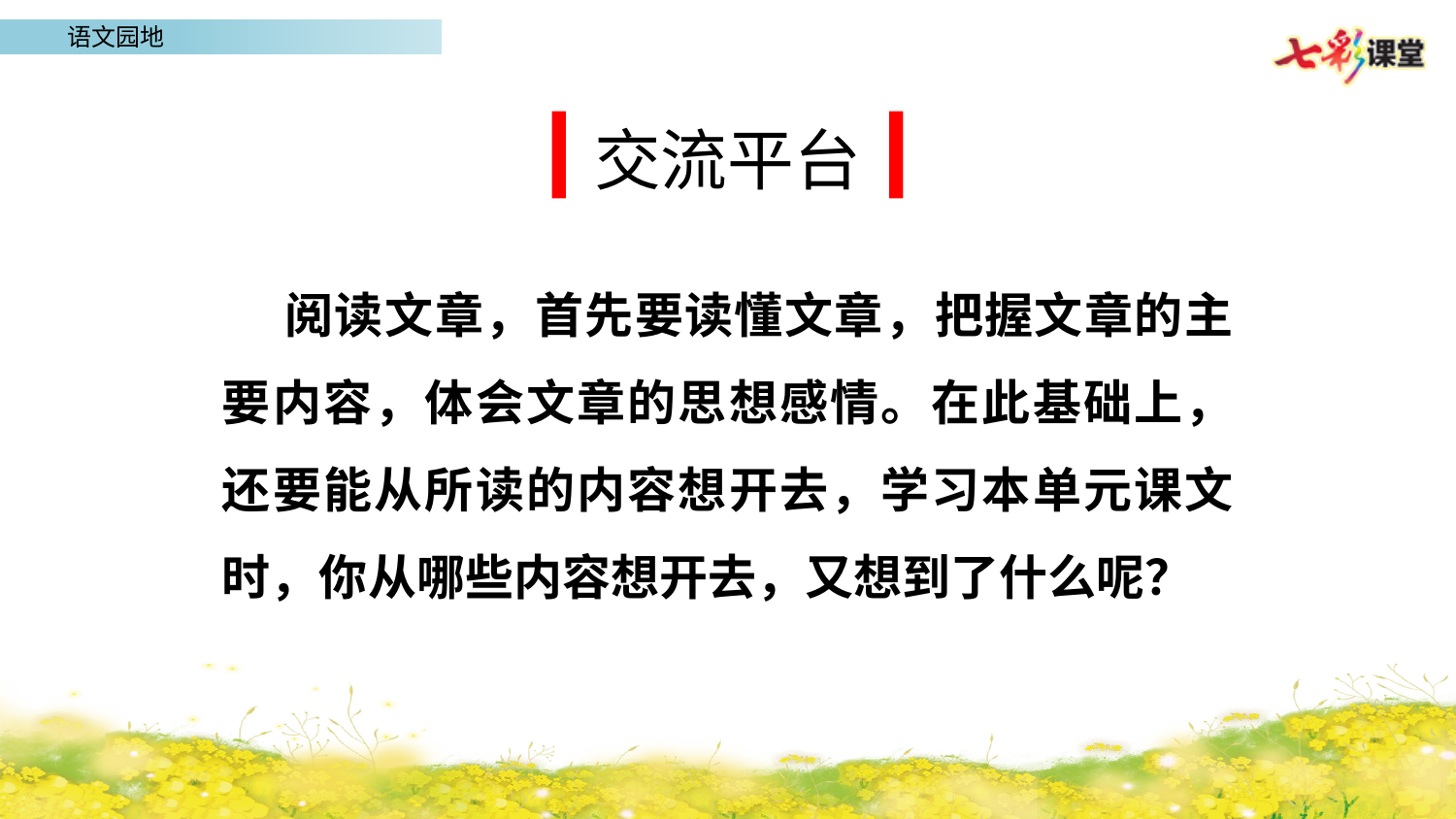

第一课时

交流平台

    阅读文章，首先要读懂文章，把握文章的主要内容，体会文章的思想感情。在此基础上，还要能从所读的内容想开去，学习本单元课文时，你从哪些内容想开去，又想到了什么呢？